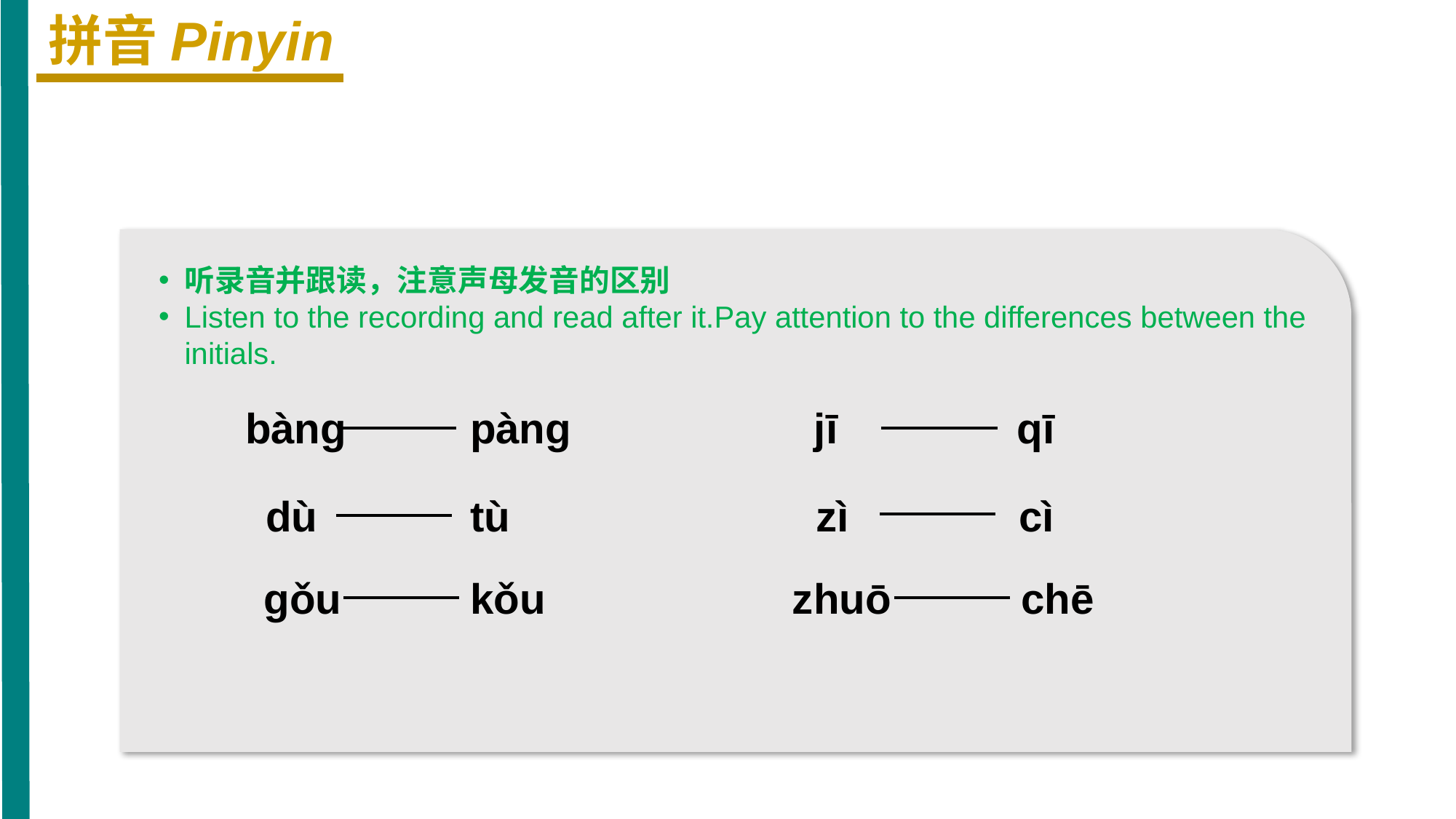

拼音Pinyin

听录音并跟读，注意声母发音的区别
Listen to the recording and read after it.Pay attention to the differences between the initials.
bànɡ
pànɡ
jī
qī
dù
tù
zì
cì
ɡǒu
kǒu
zhuō
chē